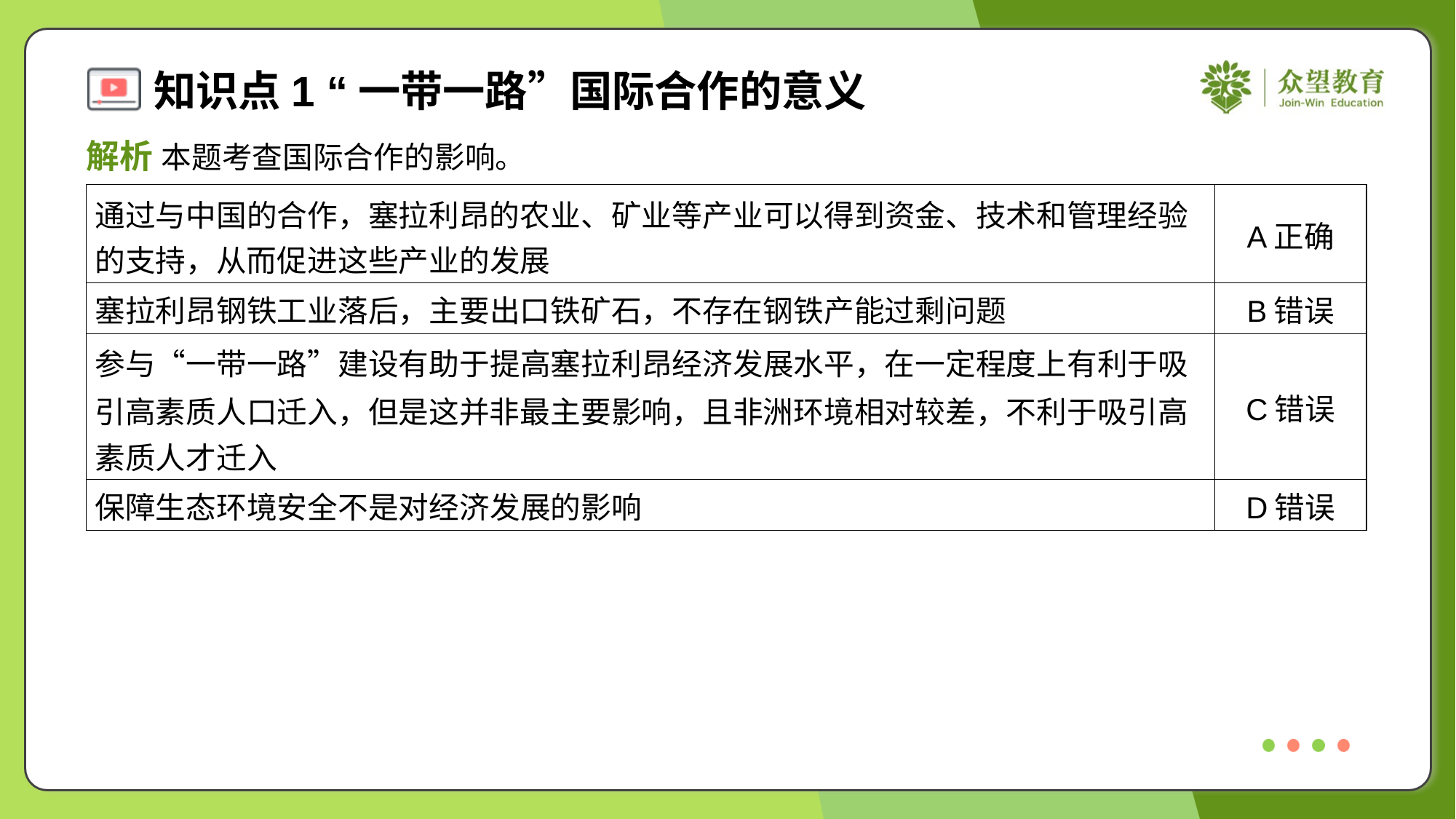

解析 本题考查国际合作的影响。
| 通过与中国的合作，塞拉利昂的农业、矿业等产业可以得到资金、技术和管理经验 的支持，从而促进这些产业的发展 | A正确 |
| --- | --- |
| 塞拉利昂钢铁工业落后，主要出口铁矿石，不存在钢铁产能过剩问题 | B错误 |
| 参与“一带一路”建设有助于提高塞拉利昂经济发展水平，在一定程度上有利于吸 引高素质人口迁入，但是这并非最主要影响，且非洲环境相对较差，不利于吸引高 素质人才迁入 | C错误 |
| 保障生态环境安全不是对经济发展的影响 | D错误 |